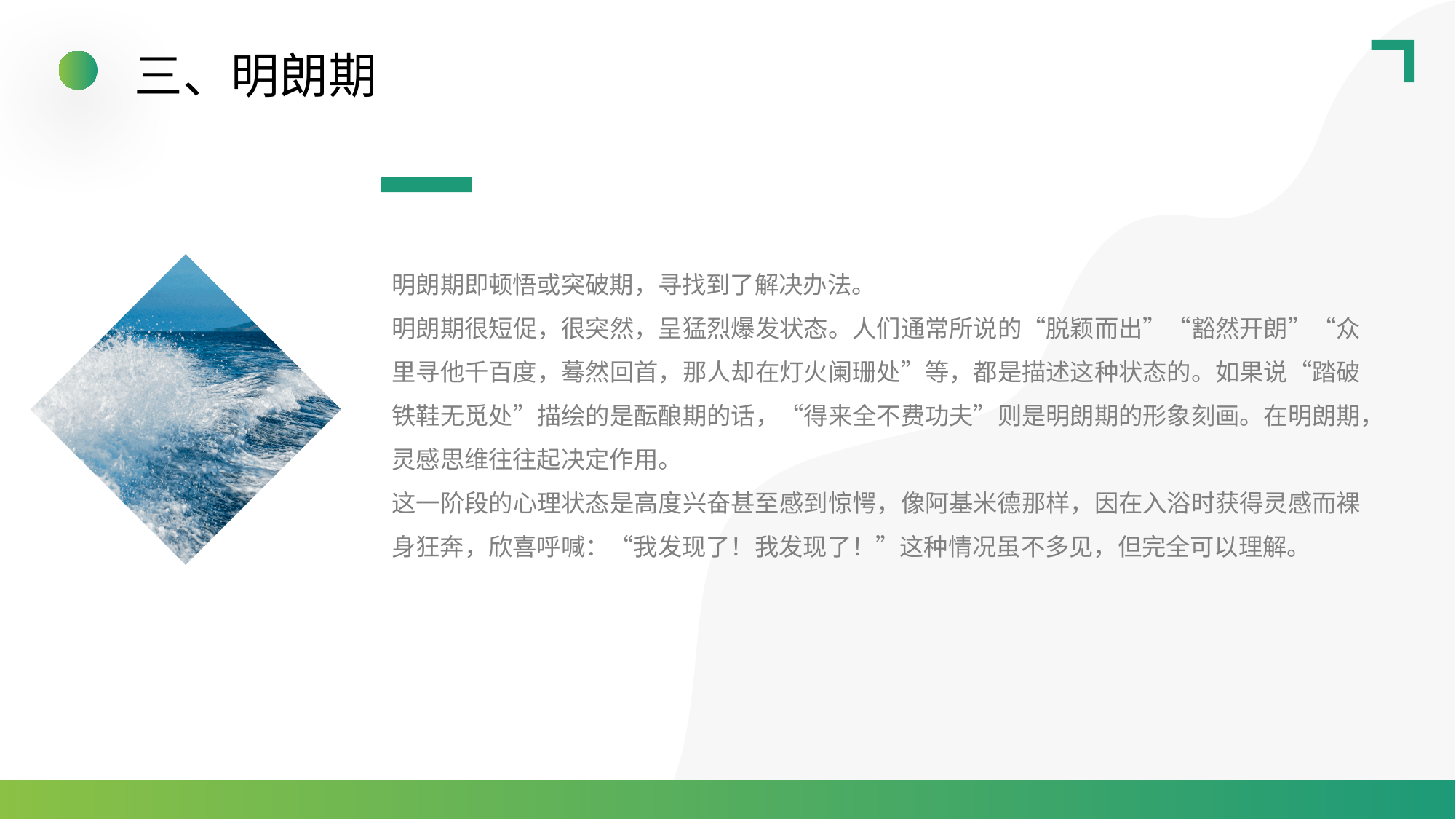

三、明朗期

明朗期即顿悟或突破期，寻找到了解决办法。
明朗期很短促，很突然，呈猛烈爆发状态。人们通常所说的“脱颖而出”“豁然开朗”“众里寻他千百度，蓦然回首，那人却在灯火阑珊处”等，都是描述这种状态的。如果说“踏破铁鞋无觅处”描绘的是酝酿期的话，“得来全不费功夫”则是明朗期的形象刻画。在明朗期，灵感思维往往起决定作用。
这一阶段的心理状态是高度兴奋甚至感到惊愕，像阿基米德那样，因在入浴时获得灵感而裸身狂奔，欣喜呼喊：“我发现了！我发现了！”这种情况虽不多见，但完全可以理解。